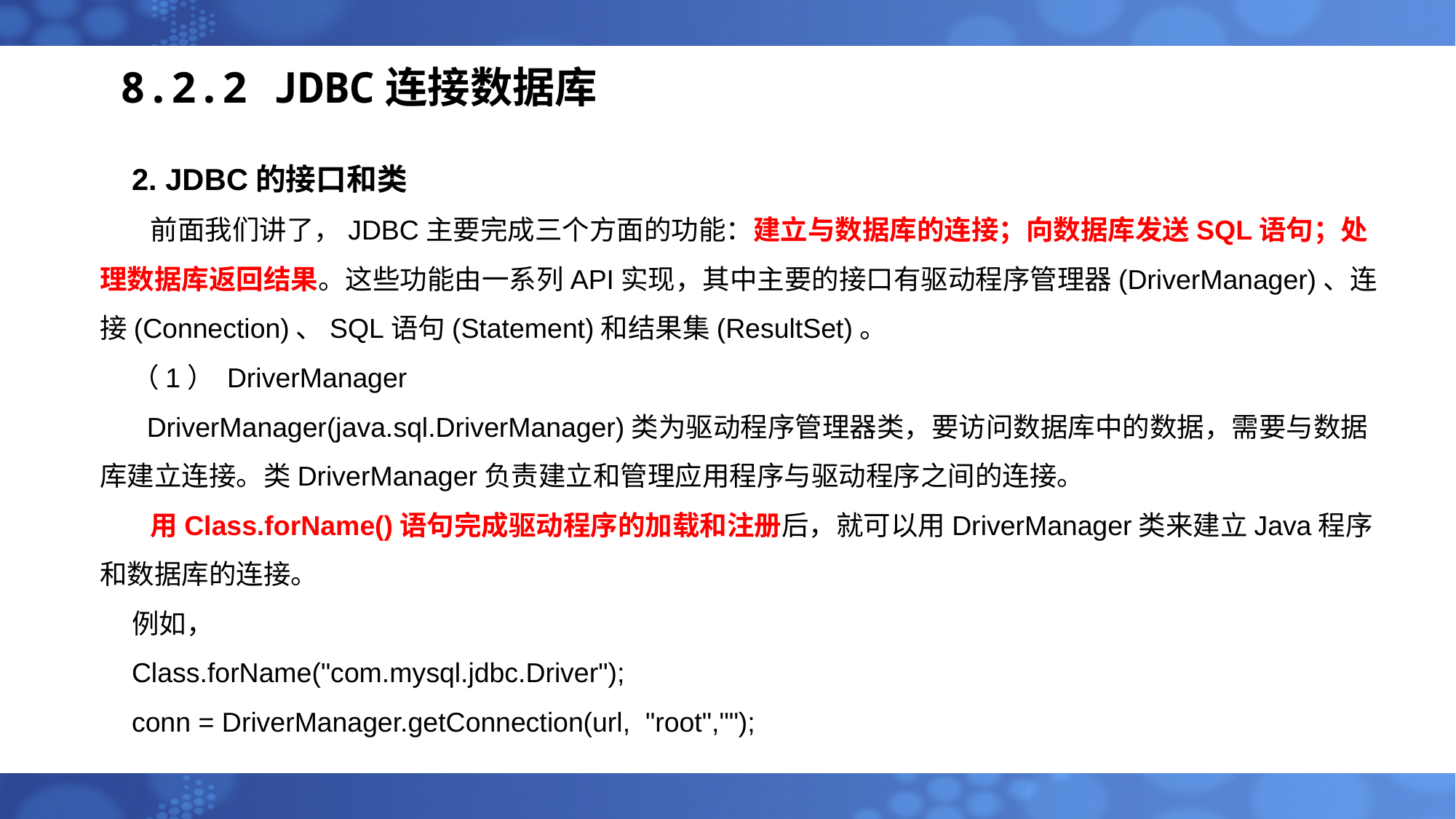

# 8.2.2 JDBC连接数据库
2. JDBC的接口和类
  前面我们讲了，JDBC主要完成三个方面的功能：建立与数据库的连接；向数据库发送SQL语句；处理数据库返回结果。这些功能由一系列API实现，其中主要的接口有驱动程序管理器(DriverManager)、连接(Connection)、SQL语句(Statement)和结果集(ResultSet)。
（1） DriverManager
  DriverManager(java.sql.DriverManager)类为驱动程序管理器类，要访问数据库中的数据，需要与数据库建立连接。类DriverManager负责建立和管理应用程序与驱动程序之间的连接。
  用Class.forName()语句完成驱动程序的加载和注册后，就可以用DriverManager类来建立Java程序和数据库的连接。
例如，
Class.forName("com.mysql.jdbc.Driver");
conn = DriverManager.getConnection(url,  "root","");